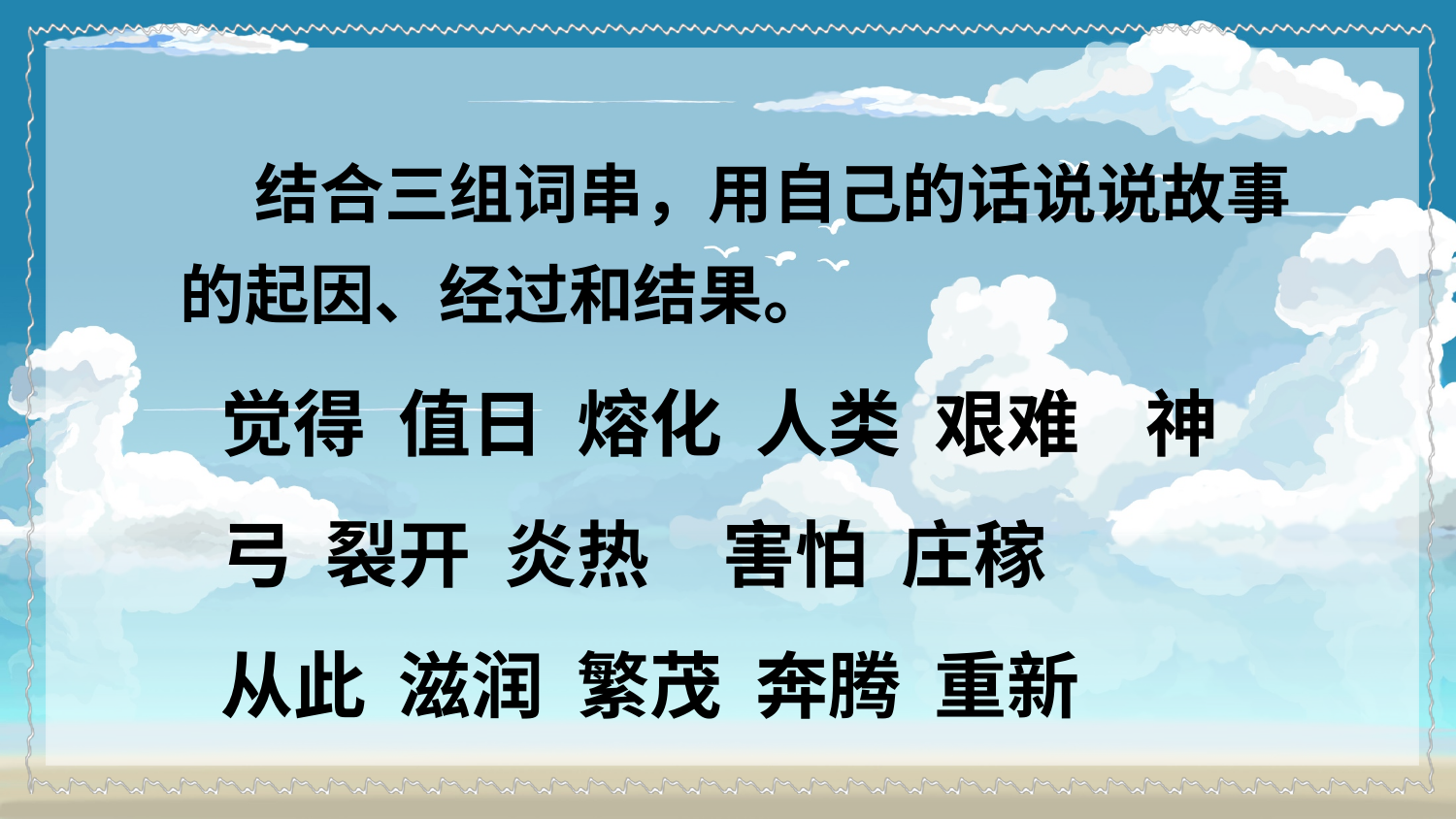

结合三组词串，用自己的话说说故事的起因、经过和结果。
觉得  值日  熔化  人类  艰难    神弓  裂开  炎热　害怕  庄稼
从此  滋润  繁茂  奔腾  重新